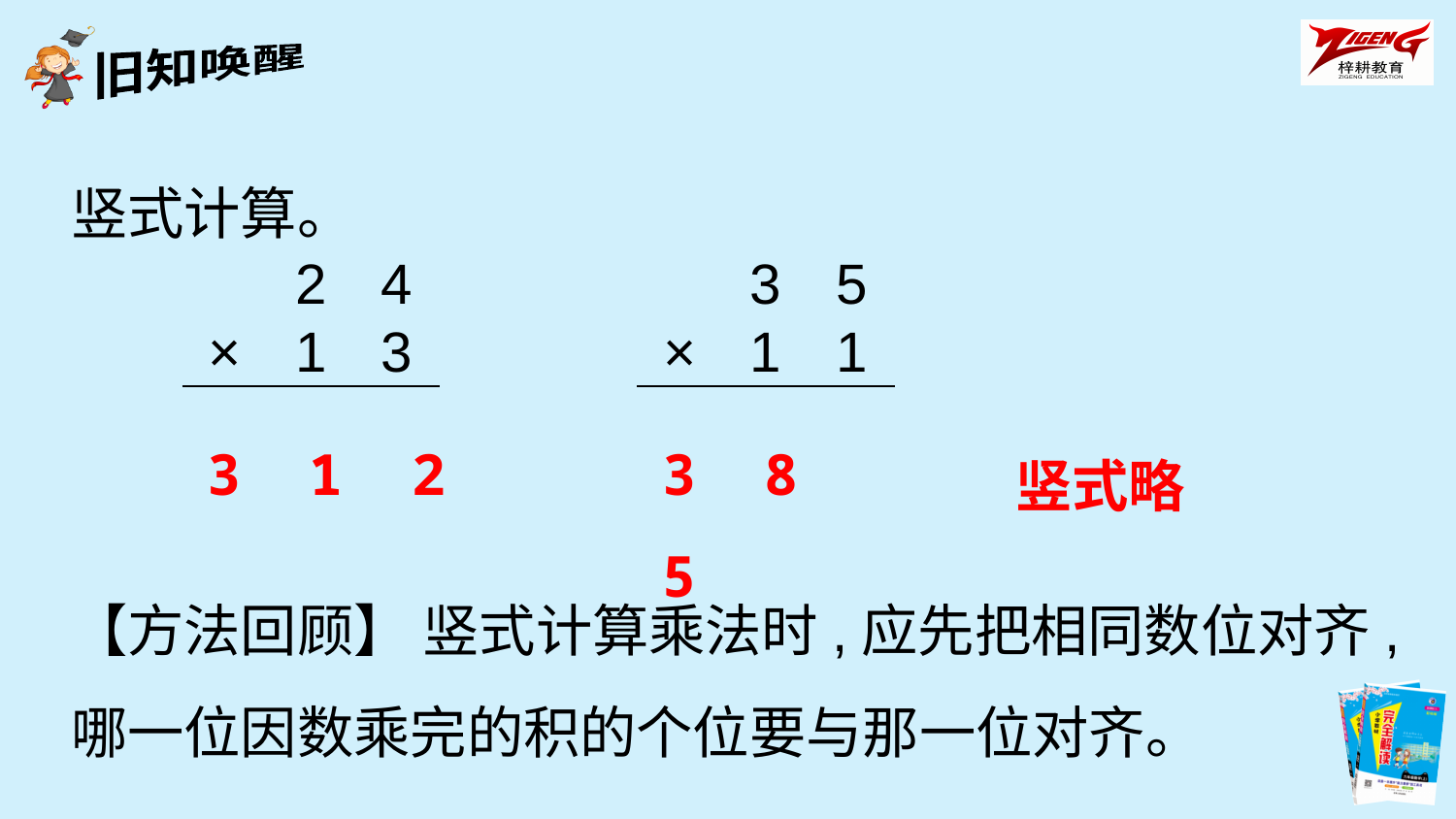

竖式计算。
|  | 2 | 4 |
| --- | --- | --- |
| × | 1 | 3 |
|  | 3 | 5 |
| --- | --- | --- |
| × | 1 | 1 |
3  1  2
3  8  5
竖式略
【方法回顾】 竖式计算乘法时,应先把相同数位对齐,哪一位因数乘完的积的个位要与那一位对齐。